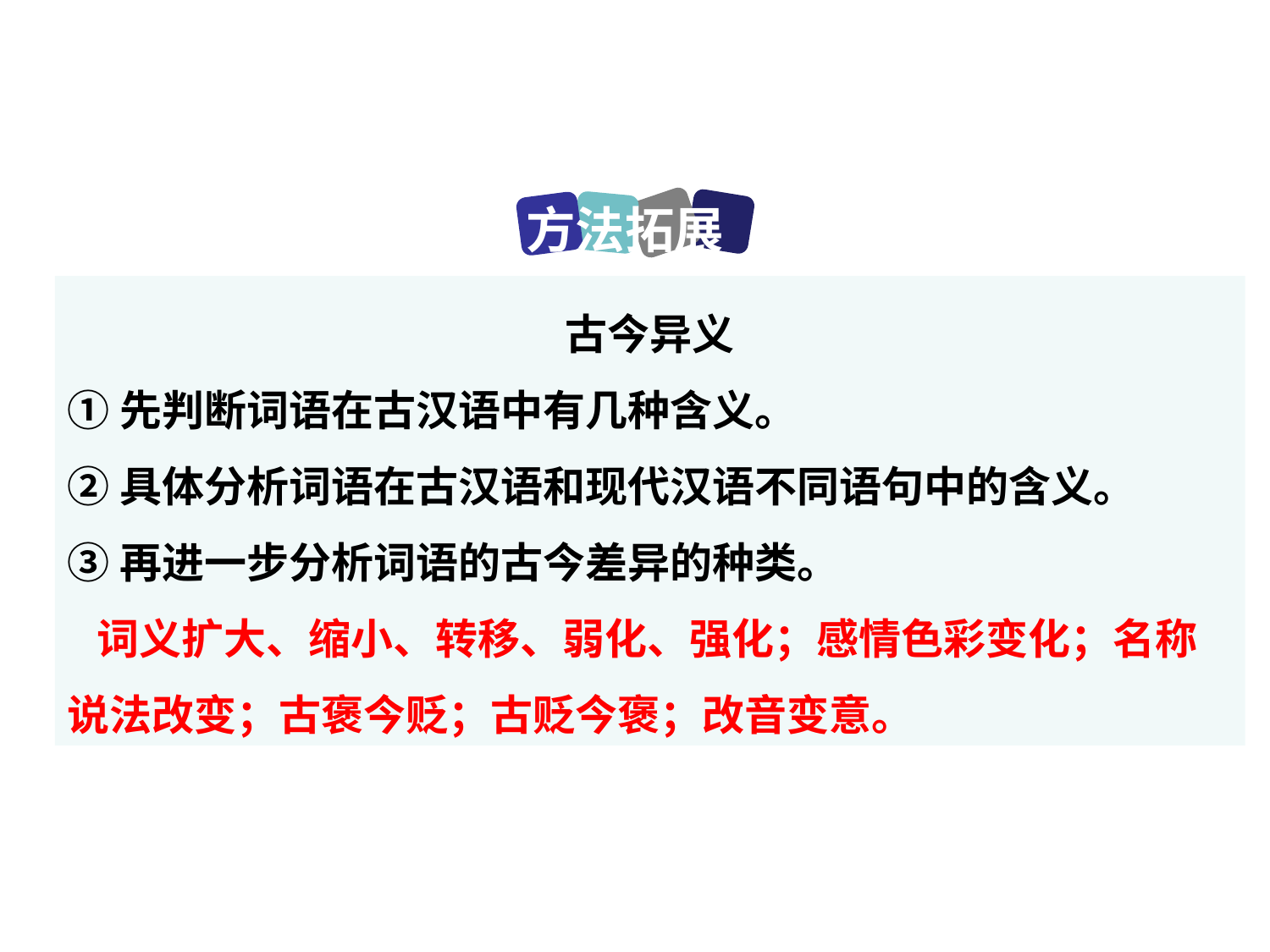

方法拓展

古今异义
①先判断词语在古汉语中有几种含义。
②具体分析词语在古汉语和现代汉语不同语句中的含义。
③再进一步分析词语的古今差异的种类。
  词义扩大、缩小、转移、弱化、强化；感情色彩变化；名称说法改变；古褒今贬；古贬今褒；改音变意。